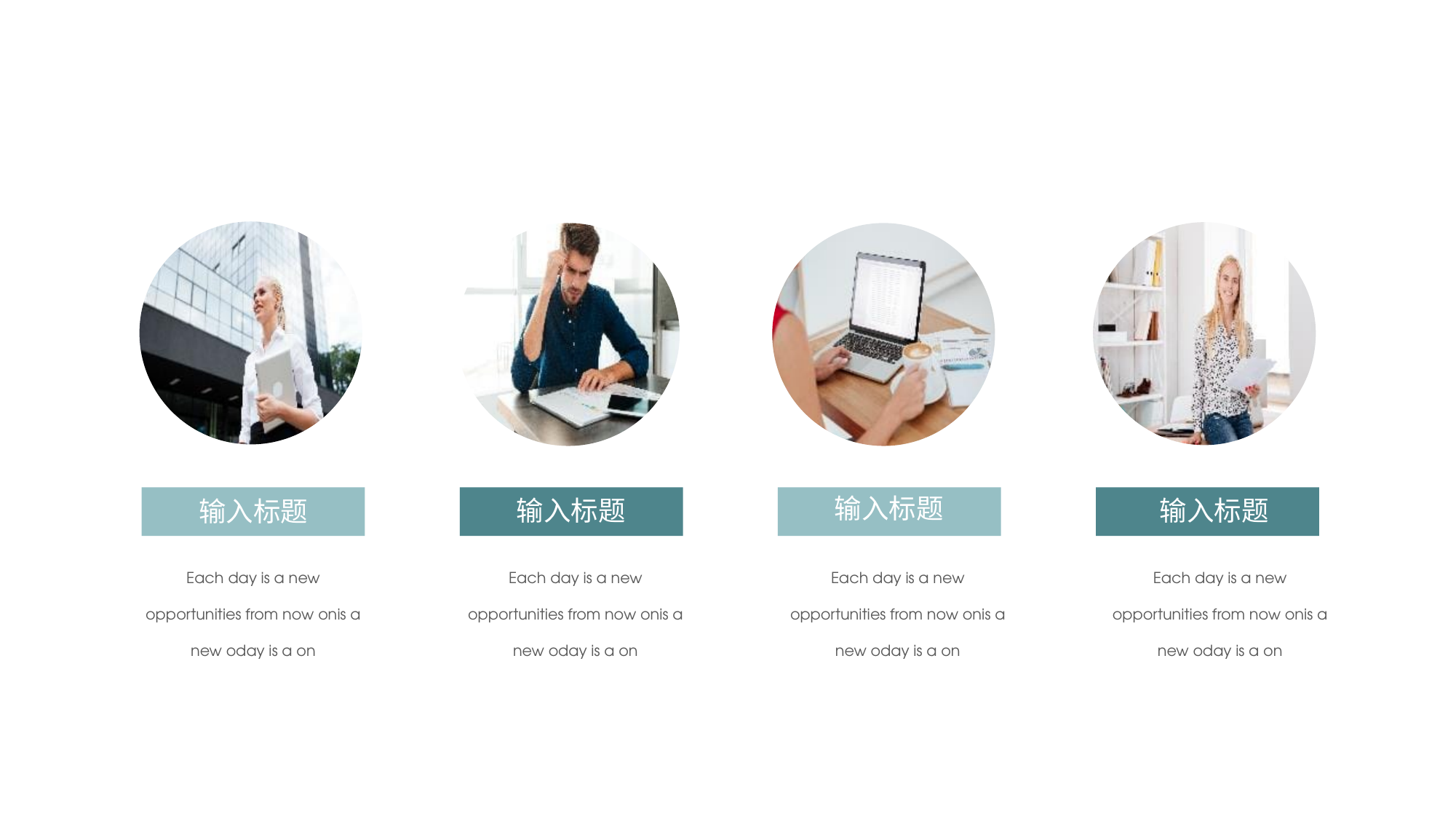

输入标题

输入标题
输入标题
输入标题
Each day is a new opportunities from now onis a new oday is a on
Each day is a new opportunities from now onis a new oday is a on
Each day is a new opportunities from now onis a new oday is a on
Each day is a new opportunities from now onis a new oday is a on